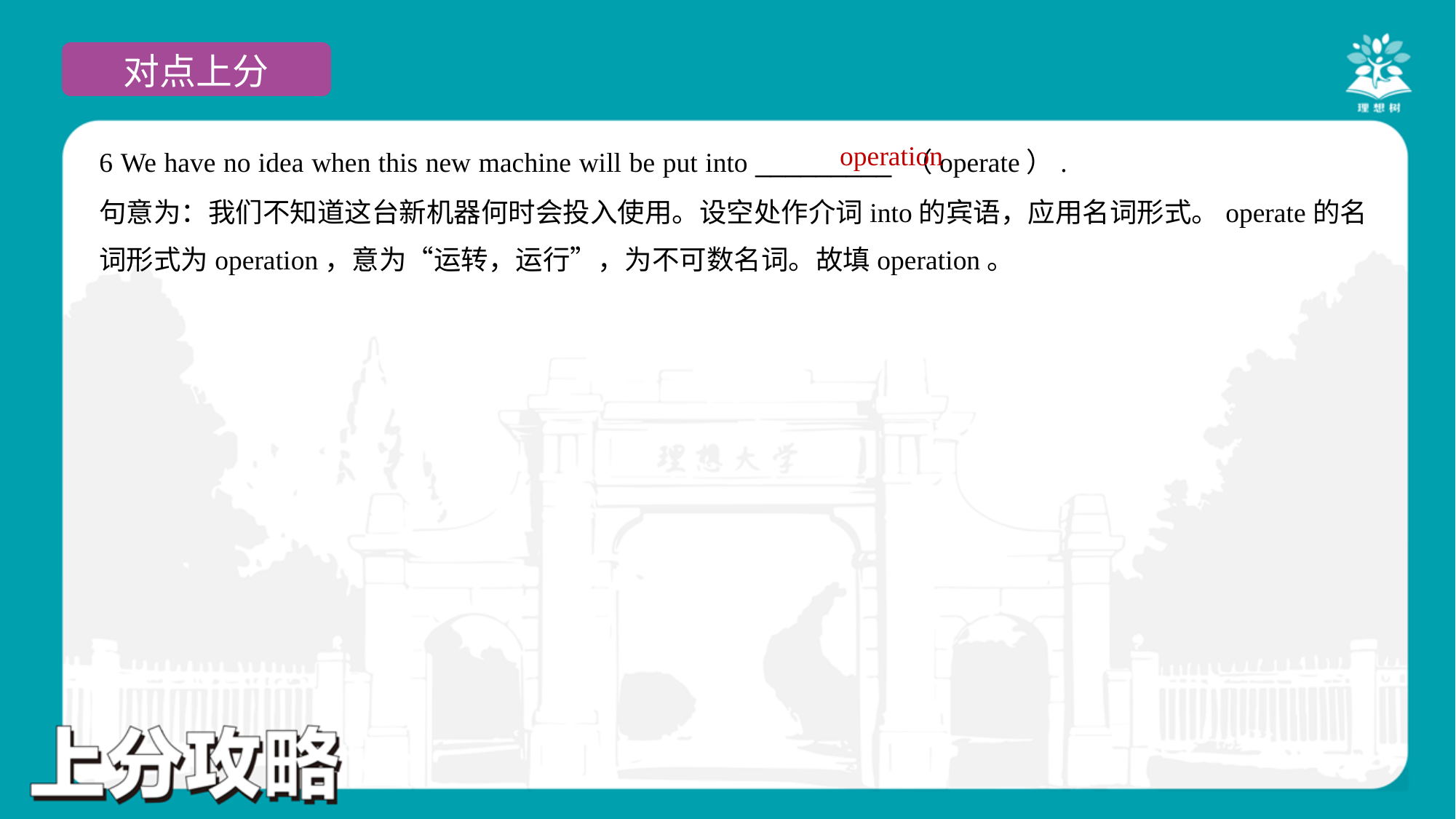

operation
6 We have no idea when this new machine will be put into _________ （operate）.
句意为：我们不知道这台新机器何时会投入使用。设空处作介词into的宾语，应用名词形式。operate的名
词形式为operation，意为“运转，运行”，为不可数名词。故填operation。